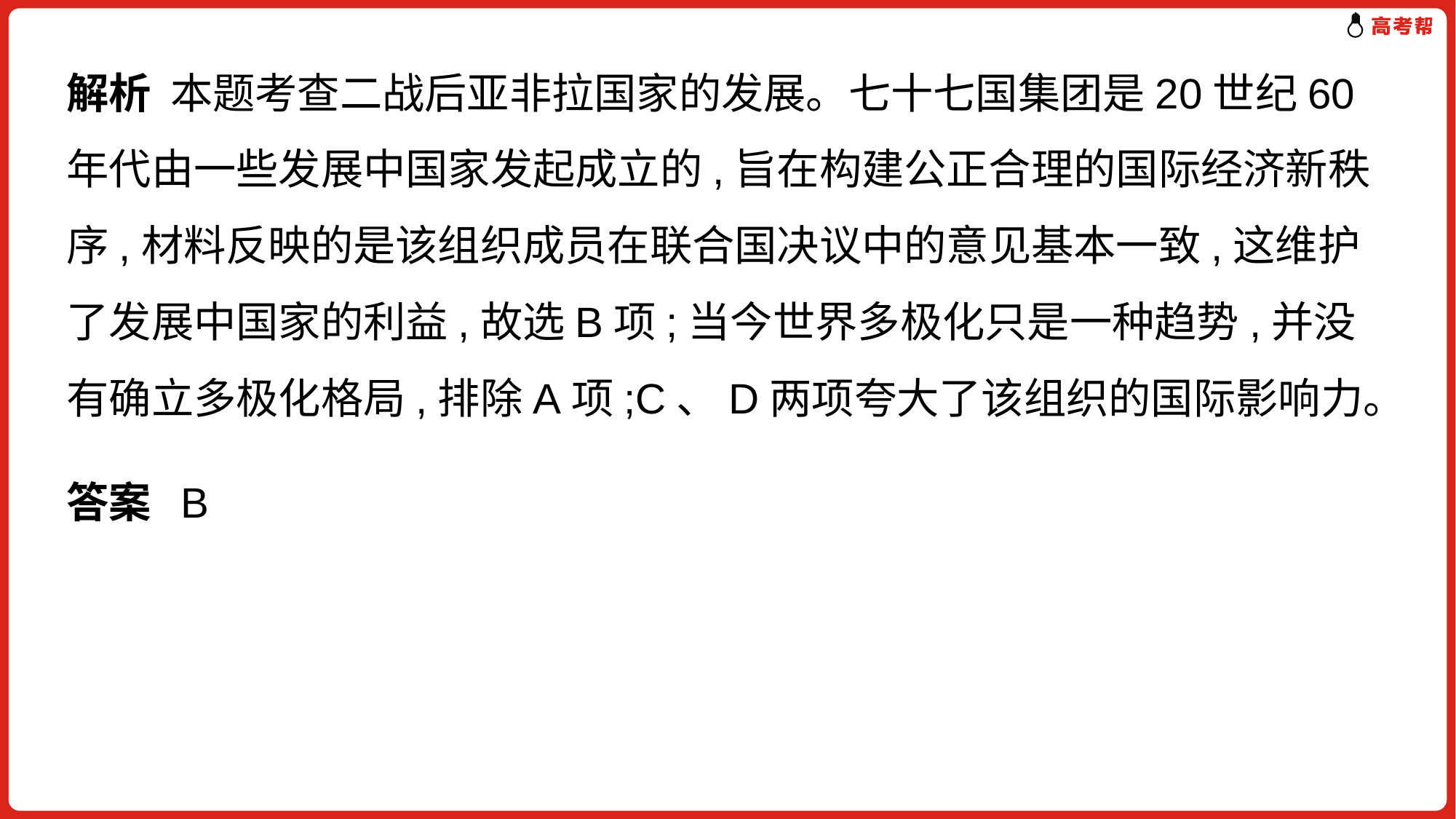

解析  本题考查二战后亚非拉国家的发展。七十七国集团是20世纪60年代由一些发展中国家发起成立的,旨在构建公正合理的国际经济新秩序,材料反映的是该组织成员在联合国决议中的意见基本一致,这维护了发展中国家的利益,故选B项;当今世界多极化只是一种趋势,并没有确立多极化格局,排除A项;C、D两项夸大了该组织的国际影响力。
答案  B